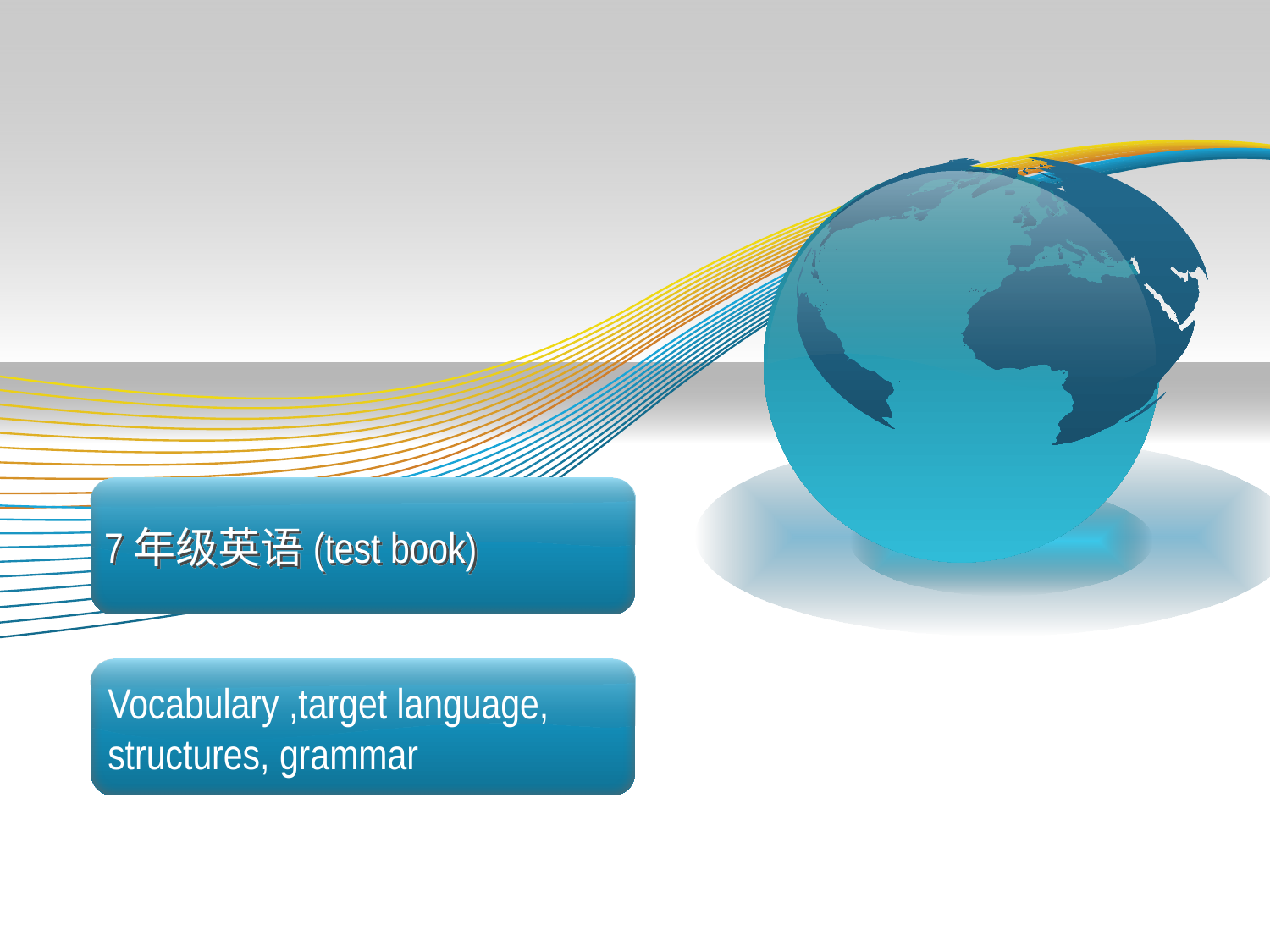

# 7年级英语(test book)
Vocabulary ,target language, structures, grammar